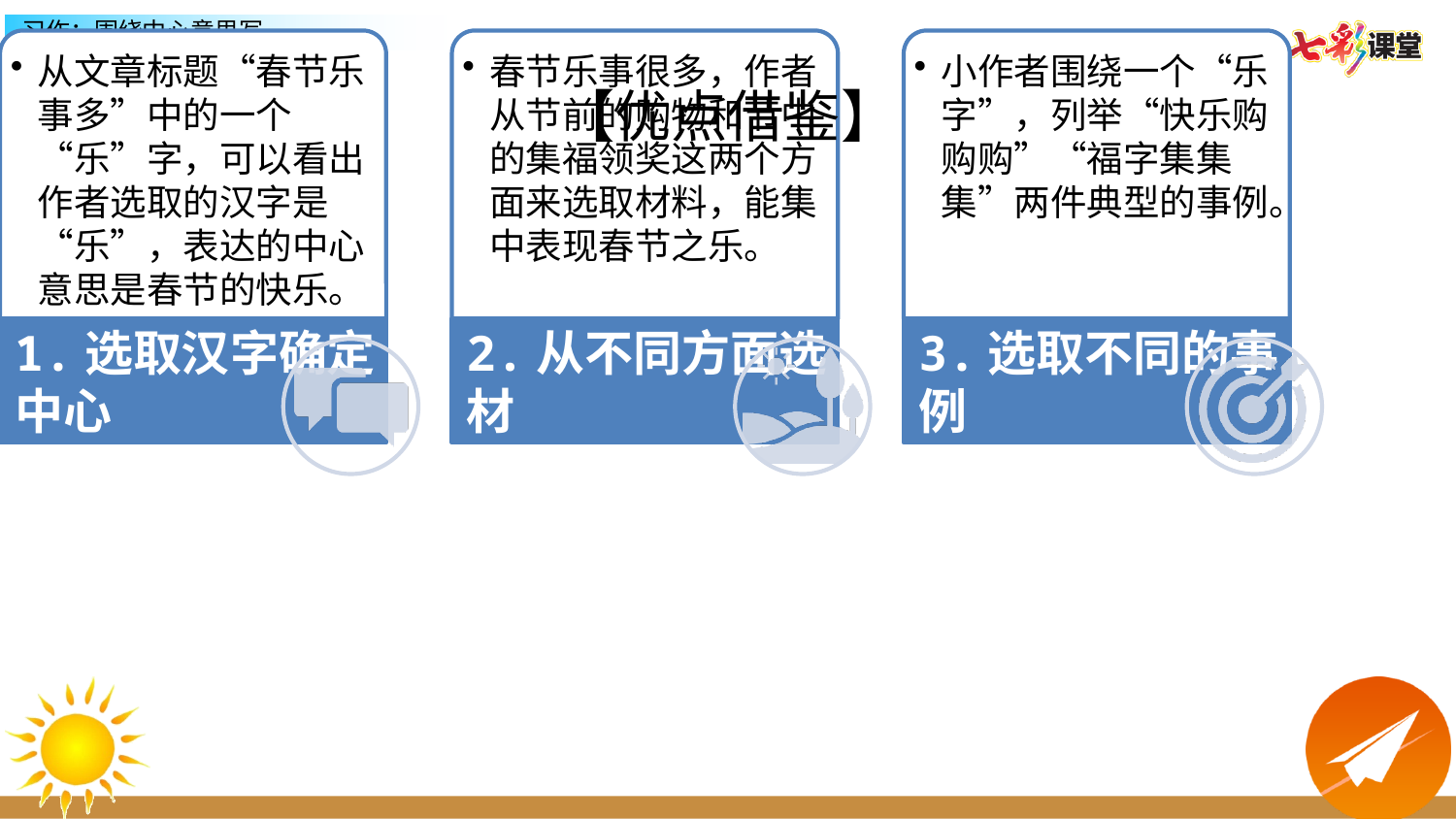

【优点借鉴】
从文章标题“春节乐事多”中的一个“乐”字，可以看出作者选取的汉字是“乐”，表达的中心意思是春节的快乐。
1.选取汉字确定中心
春节乐事很多，作者从节前的购物和节中的集福领奖这两个方面来选取材料，能集中表现春节之乐。
2.从不同方面选材
小作者围绕一个“乐字”，列举“快乐购购购”“福字集集集”两件典型的事例。
3.选取不同的事例